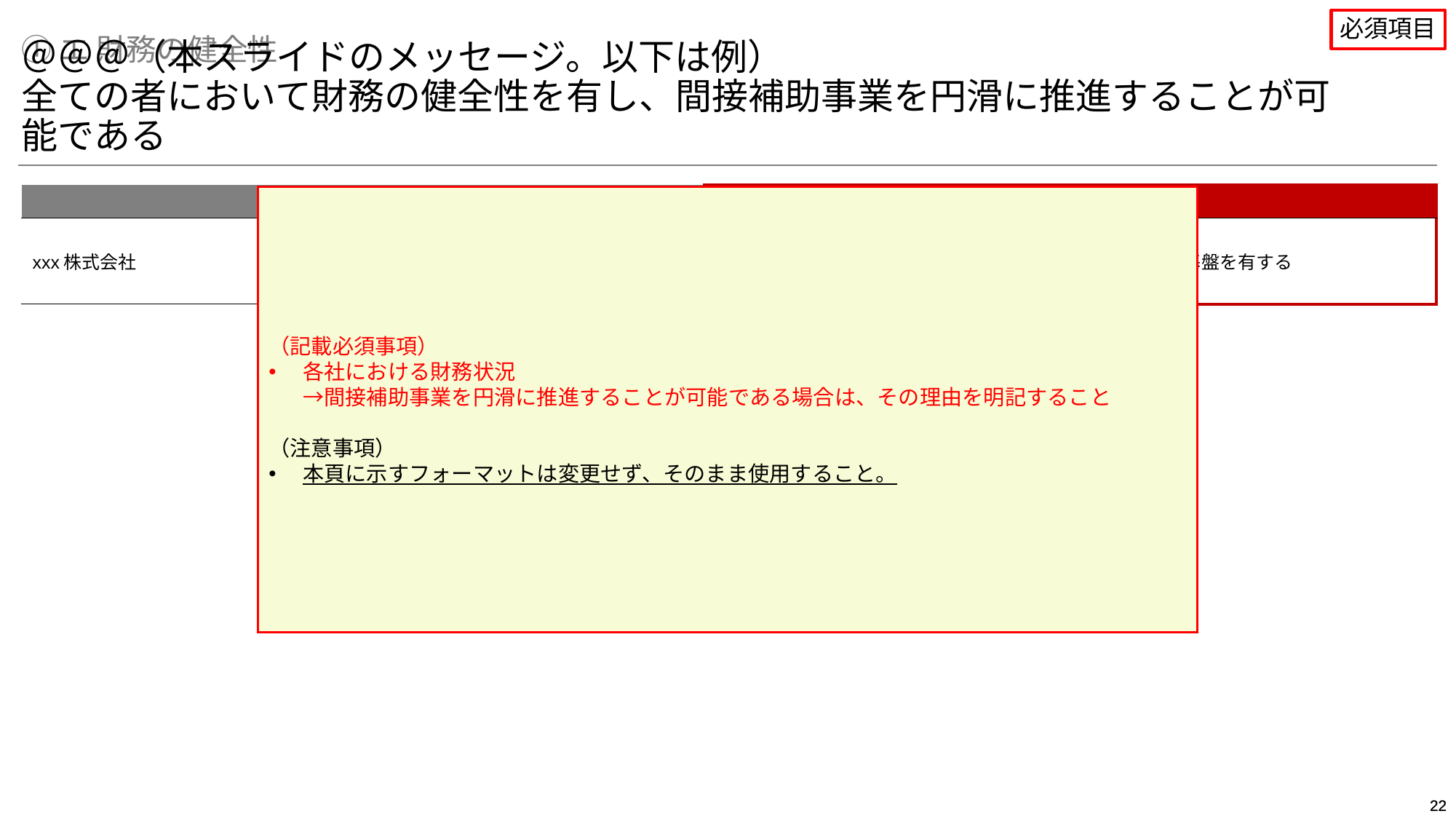

必須項目
①エ 財務の健全性
＠＠＠（本スライドのメッセージ。以下は例）
全ての者において財務の健全性を有し、間接補助事業を円滑に推進することが可能である
| 応募申請者名 | 各社における財務状況 |
| --- | --- |
| xxx株式会社 | xxxのため、間接補助事業を円滑に推進する資金力、経営基盤を有する |
（記載必須事項）
各社における財務状況
→間接補助事業を円滑に推進することが可能である場合は、その理由を明記すること

（注意事項）
本頁に示すフォーマットは変更せず、そのまま使用すること。